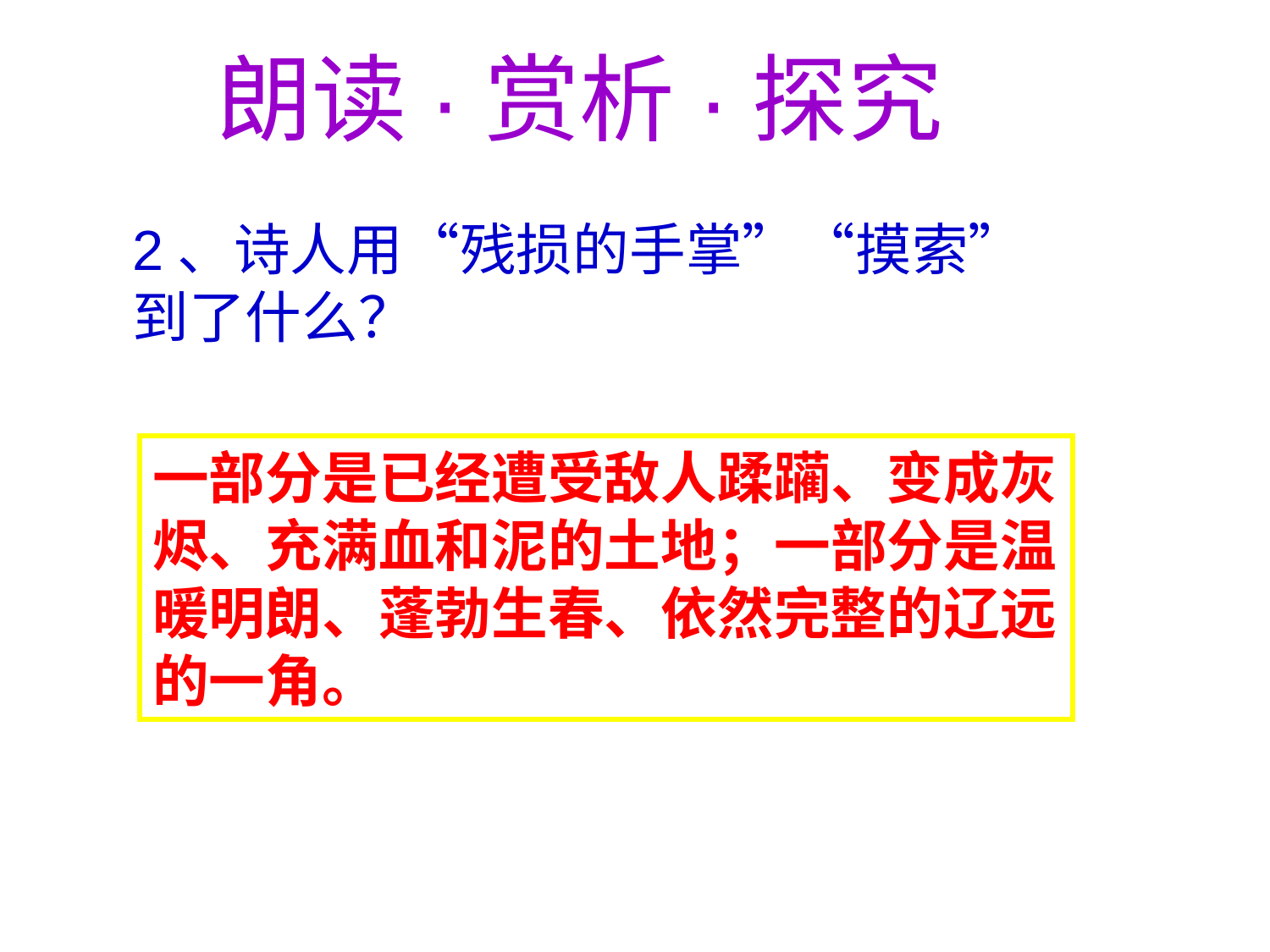

朗读·赏析·探究

2、诗人用“残损的手掌”“摸索”到了什么？
一部分是已经遭受敌人蹂躏、变成灰烬、充满血和泥的土地；一部分是温暖明朗、蓬勃生春、依然完整的辽远的一角。